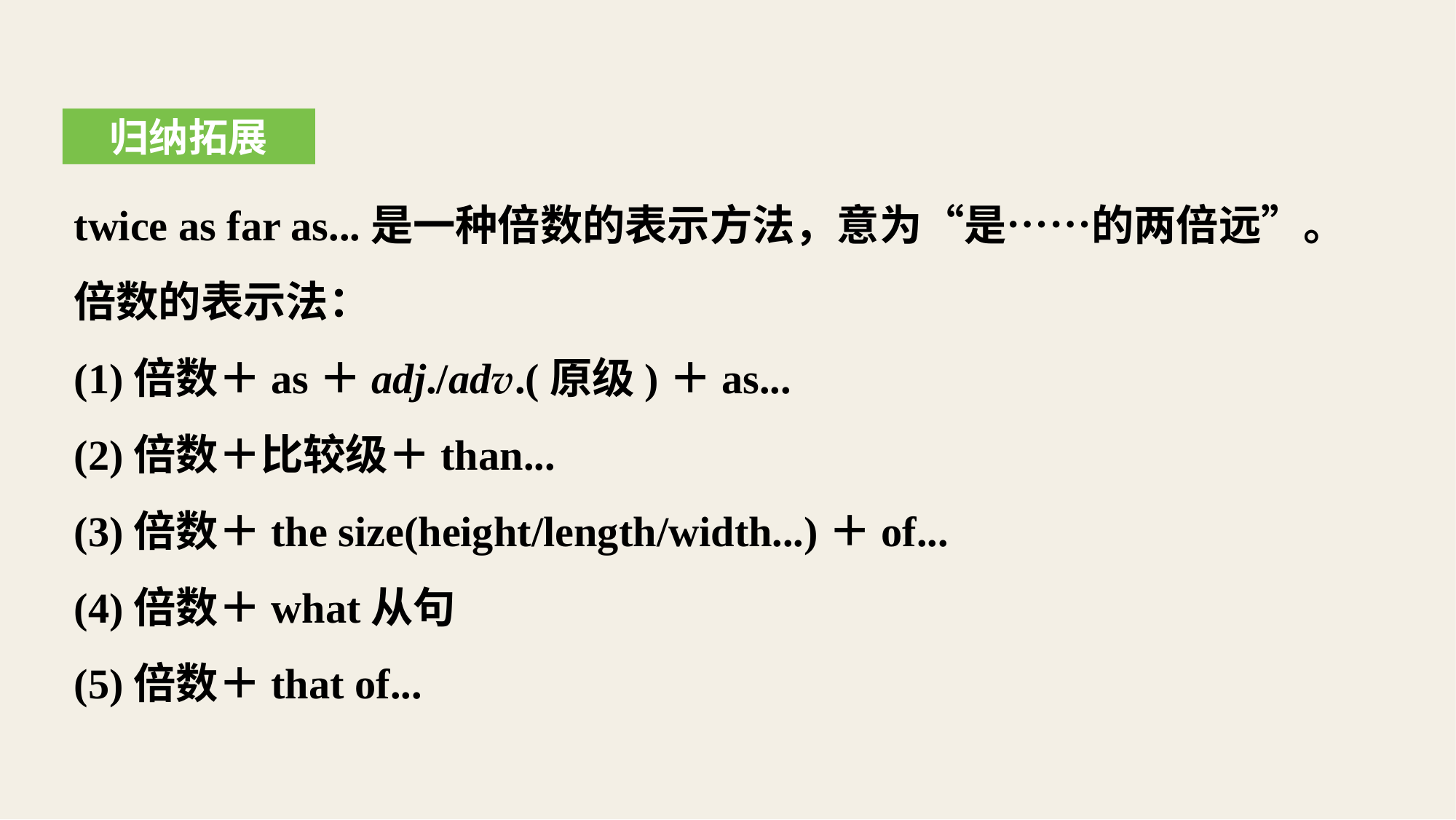

归纳拓展
twice as far as...是一种倍数的表示方法，意为“是……的两倍远”。
倍数的表示法：
(1)倍数＋as＋adj./adv.(原级)＋as...
(2)倍数＋比较级＋than...
(3)倍数＋the size(height/length/width...)＋of...
(4)倍数＋what从句
(5)倍数＋that of...